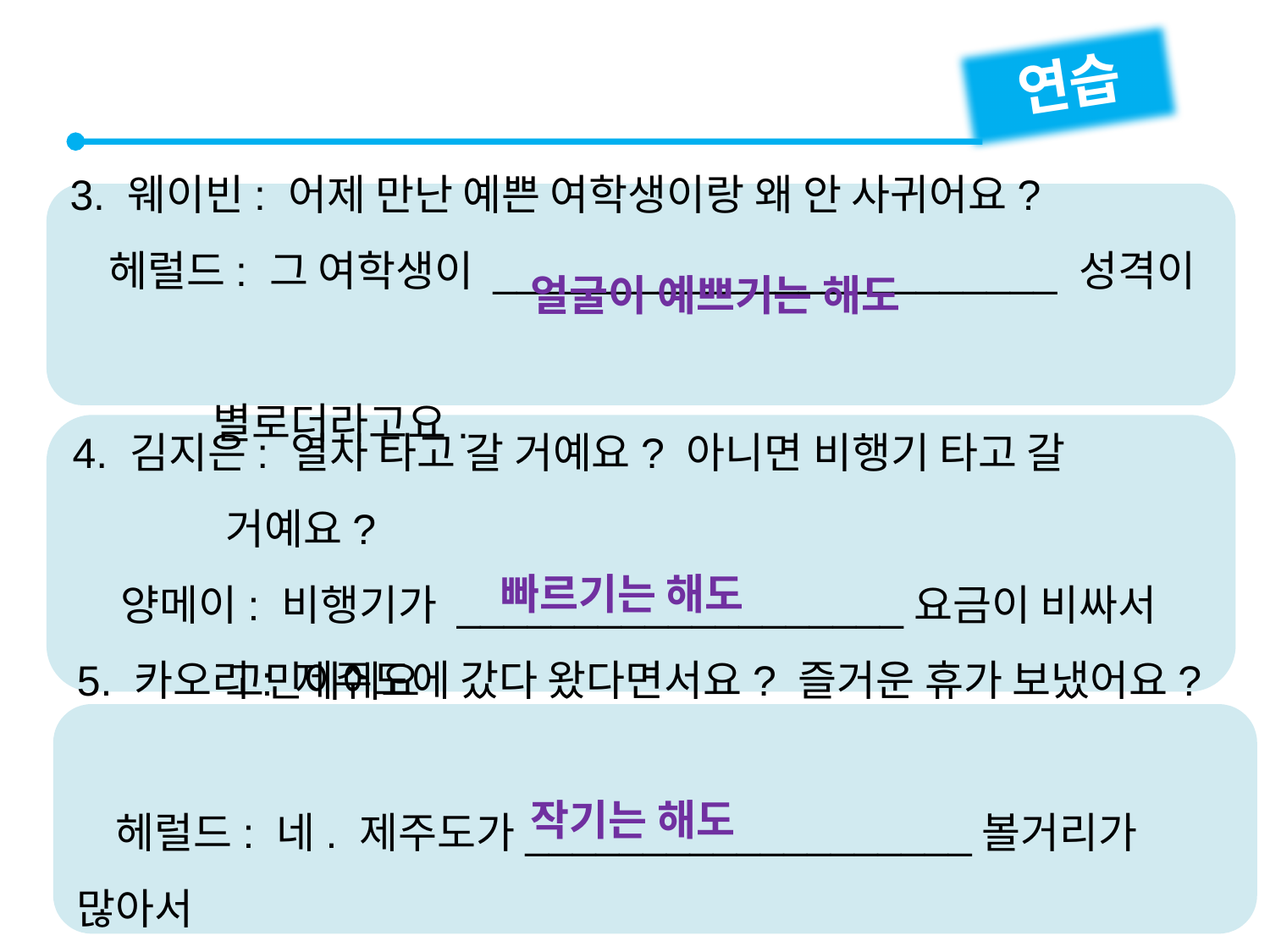

연습
3. 웨이빈: 어제 만난 예쁜 여학생이랑 왜 안 사귀어요?
   헤럴드: 그 여학생이 ________________________ 성격이
              별로더라고요.
얼굴이 예쁘기는 해도
4. 김지은: 열차 타고 갈 거예요? 아니면 비행기 타고 갈
               거예요?
    양메이: 비행기가 ___________________요금이 비싸서
               고민이에요
빠르기는 해도
5. 카오리: 제주도에 갔다 왔다면서요? 즐거운 휴가 보냈어요?
   헤럴드: 네. 제주도가___________________볼거리가 많아서
              재미있었어요.
작기는 해도